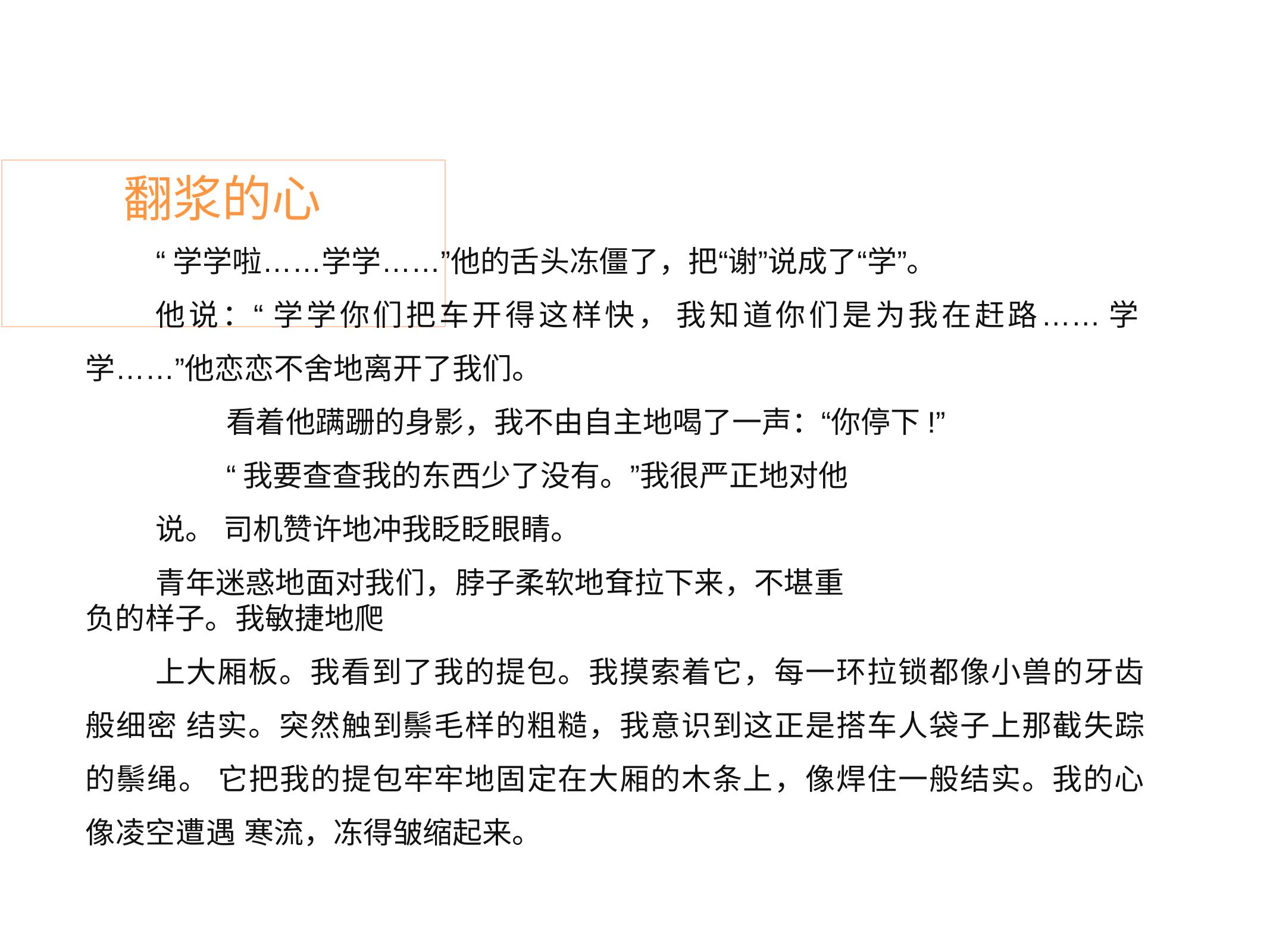

# 翻浆的心
“学学啦……学学……”他的舌头冻僵了，把“谢”说成了“学”。
他说：“ 学学你们把车开得这样快， 我知道你们是为我在赶路…… 学 学……”他恋恋不舍地离开了我们。
看着他蹒跚的身影，我不由自主地喝了一声：“你停下!”
“我要查查我的东西少了没有。”我很严正地对他说。 司机赞许地冲我眨眨眼睛。
青年迷惑地面对我们，脖子柔软地耷拉下来，不堪重负的样子。我敏捷地爬
上大厢板。我看到了我的提包。我摸索着它，每一环拉锁都像小兽的牙齿般细密 结实。突然触到鬃毛样的粗糙，我意识到这正是搭车人袋子上那截失踪的鬃绳。 它把我的提包牢牢地固定在大厢的木条上，像焊住一般结实。我的心像凌空遭遇 寒流，冻得皱缩起来。